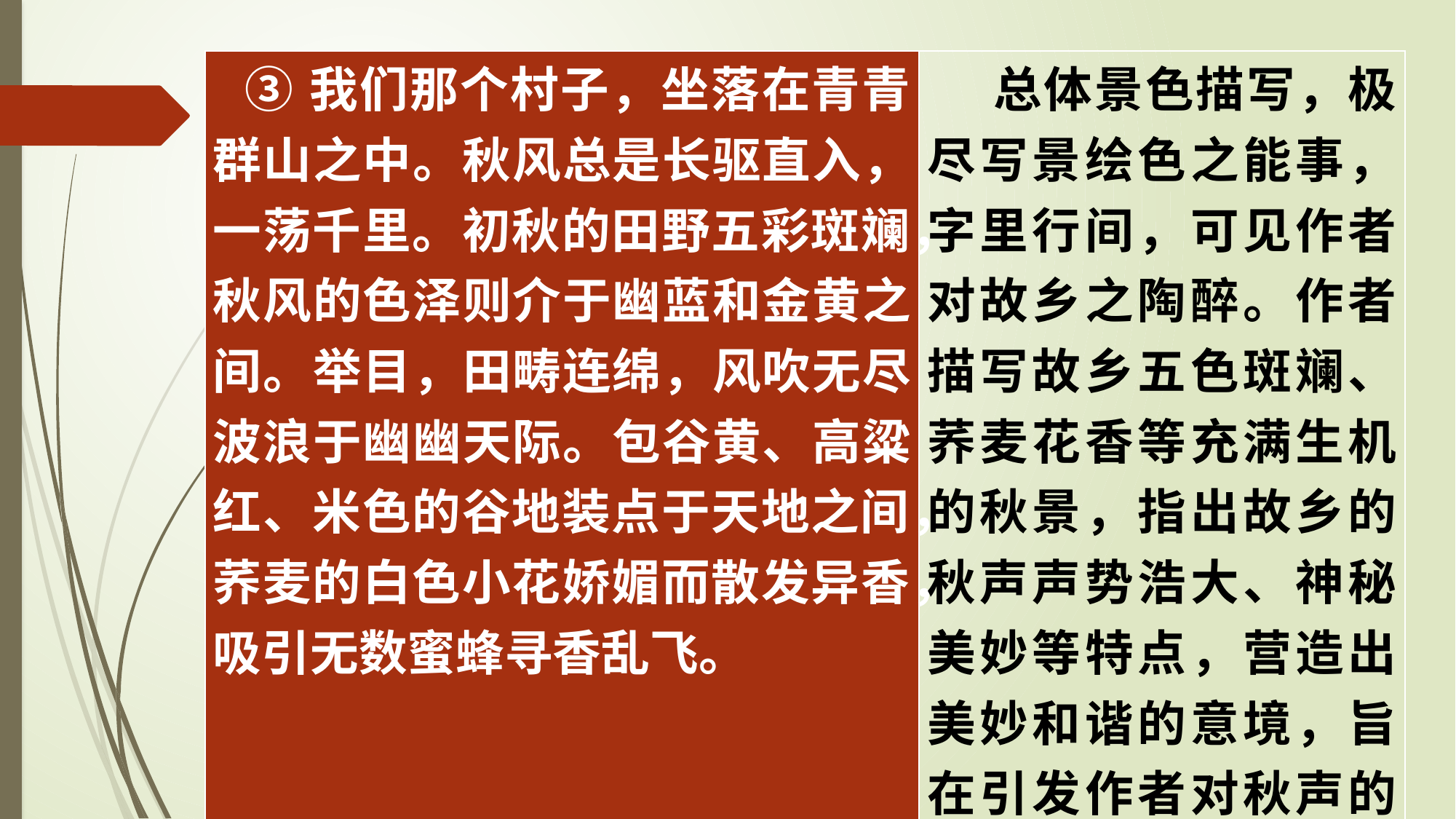

| ③我们那个村子，坐落在青青群山之中。秋风总是长驱直入，一荡千里。初秋的田野五彩斑斓，秋风的色泽则介于幽蓝和金黄之间。举目，田畴连绵，风吹无尽波浪于幽幽天际。包谷黄、高粱红、米色的谷地装点于天地之间，荞麦的白色小花娇媚而散发异香，吸引无数蜜蜂寻香乱飞。 | 总体景色描写，极尽写景绘色之能事，字里行间，可见作者对故乡之陶醉。作者描写故乡五色斑斓、荞麦花香等充满生机的秋景，指出故乡的秋声声势浩大、神秘美妙等特点，营造出美妙和谐的意境，旨在引发作者对秋声的遐思。 |
| --- | --- |